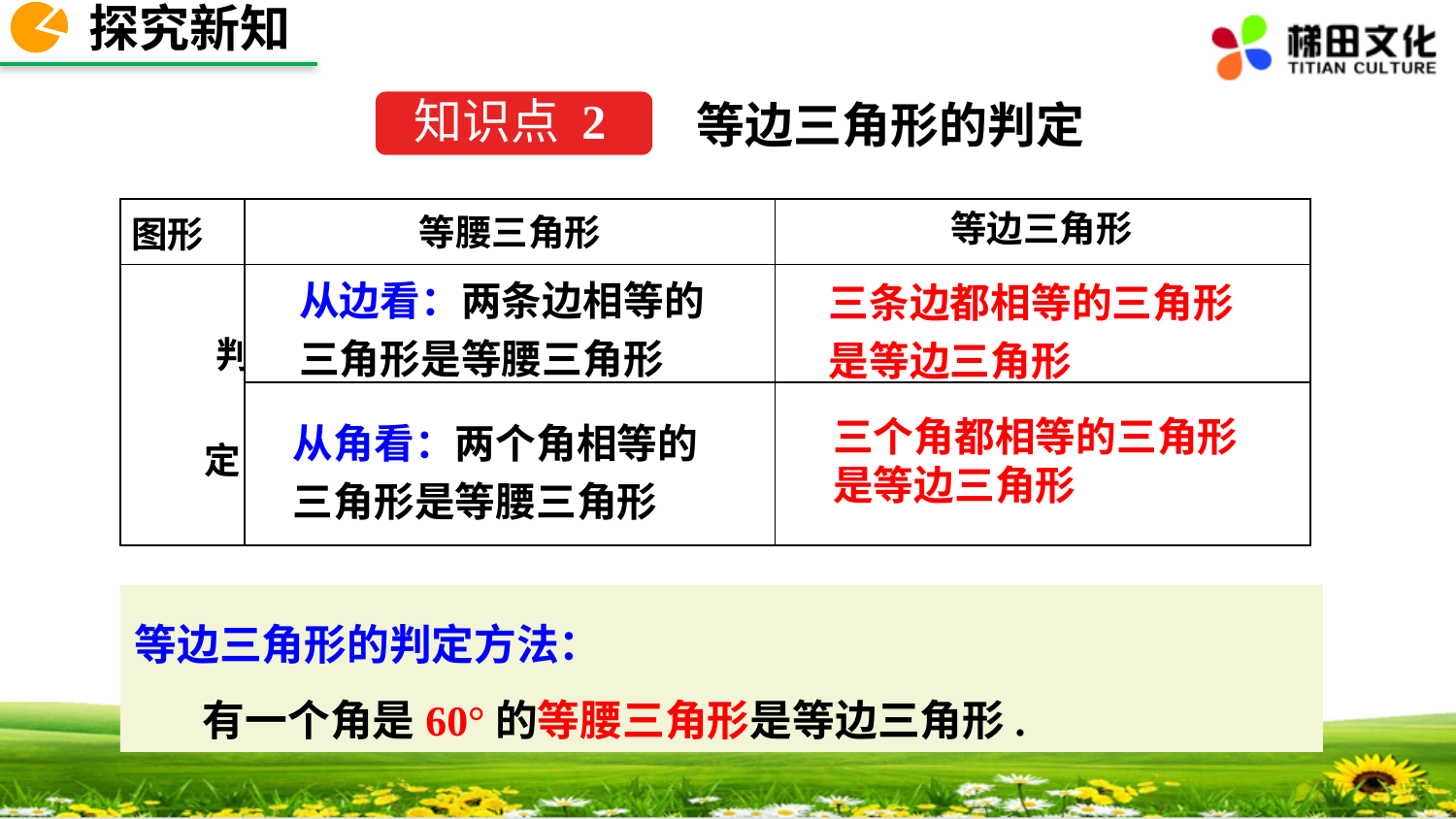

探究新知

等边三角形的判定

知识点 2
| 图形 | 等腰三角形 |  |
| --- | --- | --- |
| 判 定 |  |  |
|  |  |  |
等边三角形
从边看：两条边相等的三角形是等腰三角形
三条边都相等的三角形是等边三角形

从角看：两个角相等的三角形是等腰三角形
三个角都相等的三角形是等边三角形
等边三角形的判定方法：
      有一个角是60°的等腰三角形是等边三角形.
小明认为还有第三种方法“两条边相等且有一个角是60°的三角形也是等边三角形”，你同意吗？